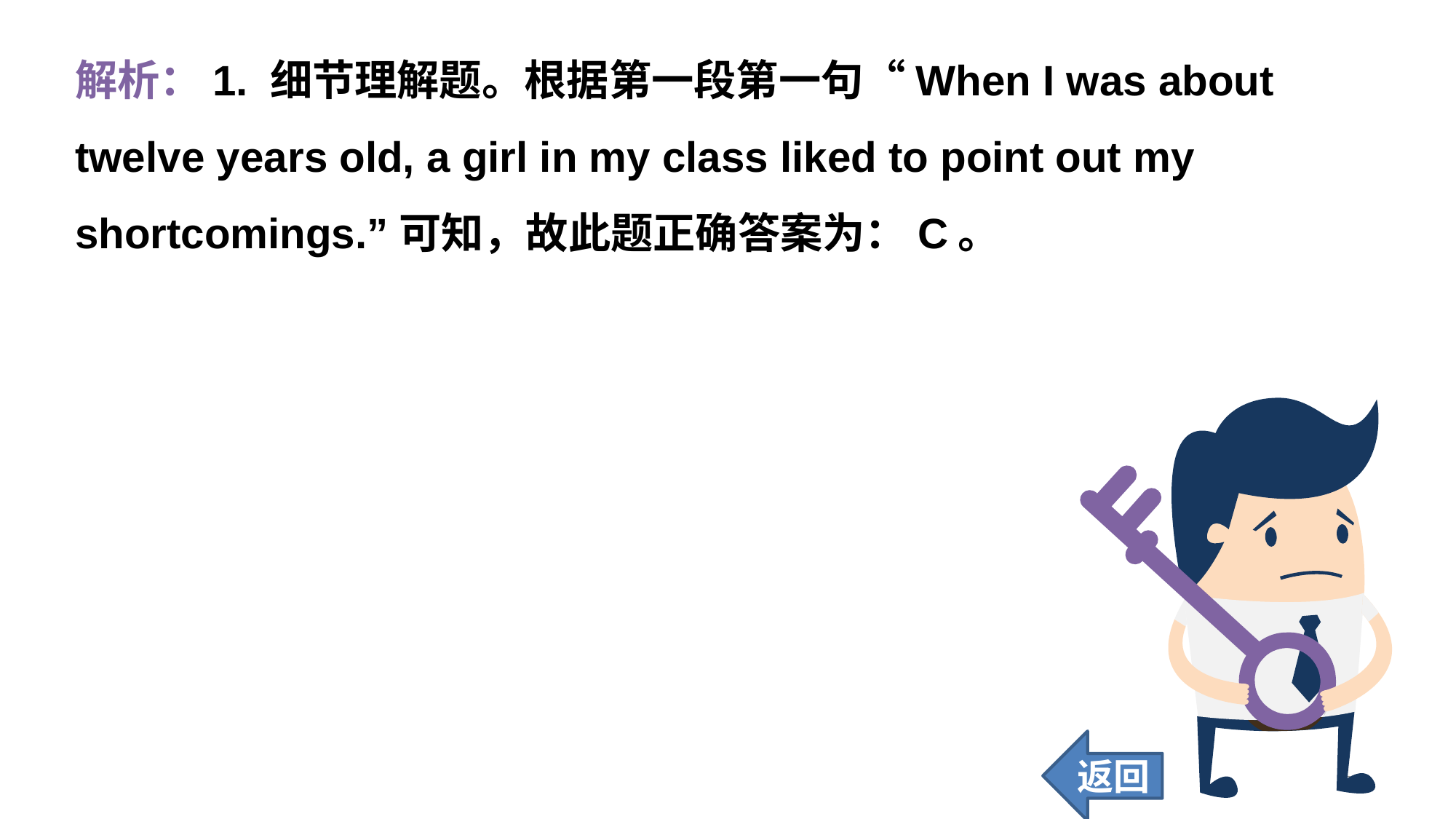

解析：1. 细节理解题。根据第一段第一句“When I was about twelve years old, a girl in my class liked to point out my shortcomings.”可知，故此题正确答案为：C。

返回
243